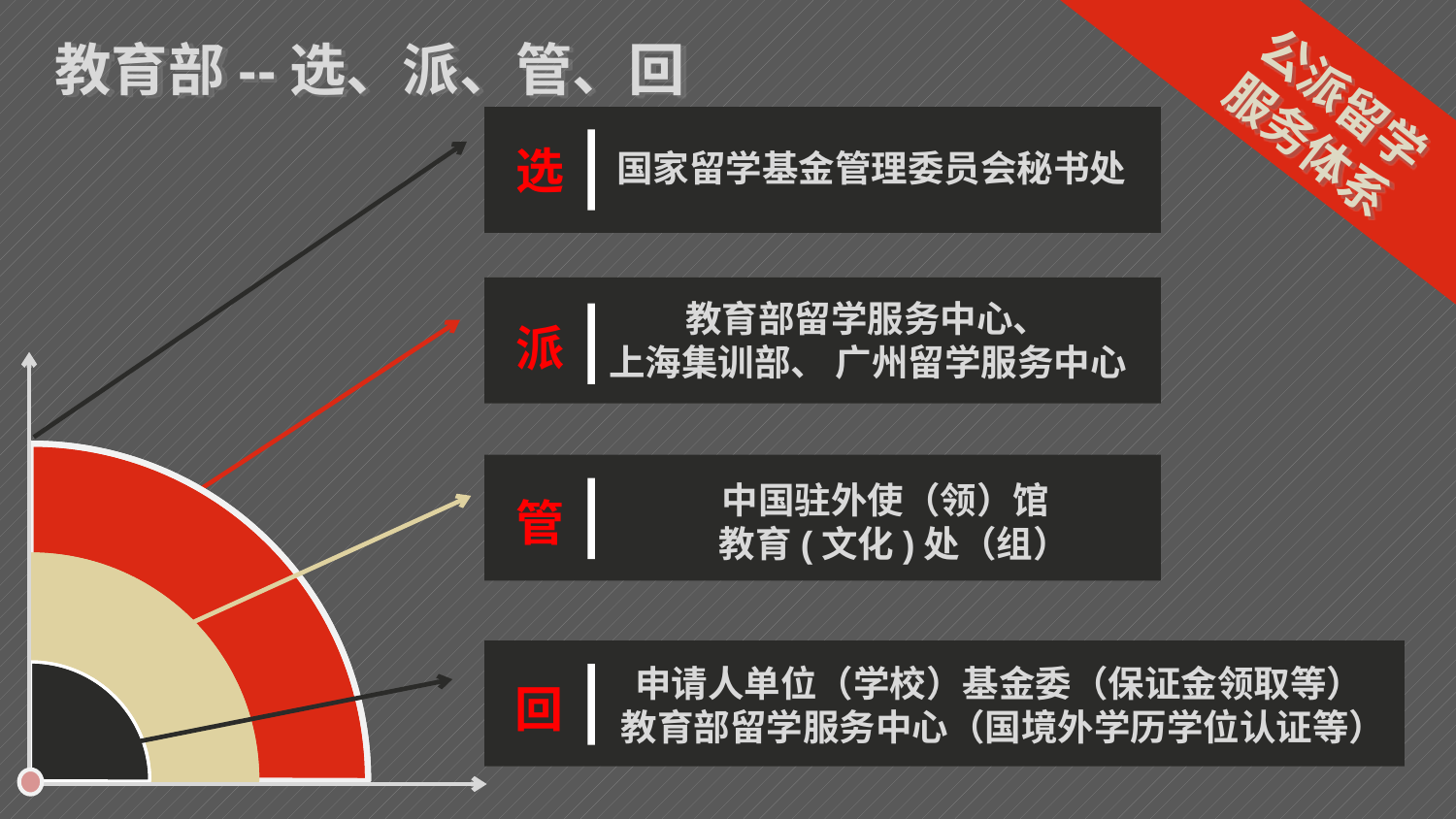

教育部--选、派、管、回

公派留学
服务体系

选
国家留学基金管理委员会秘书处

教育部留学服务中心、
上海集训部、 广州留学服务中心

派

中国驻外使（领）馆
 教育(文化)处（组）

管

申请人单位（学校）基金委（保证金领取等）
教育部留学服务中心（国境外学历学位认证等）

回